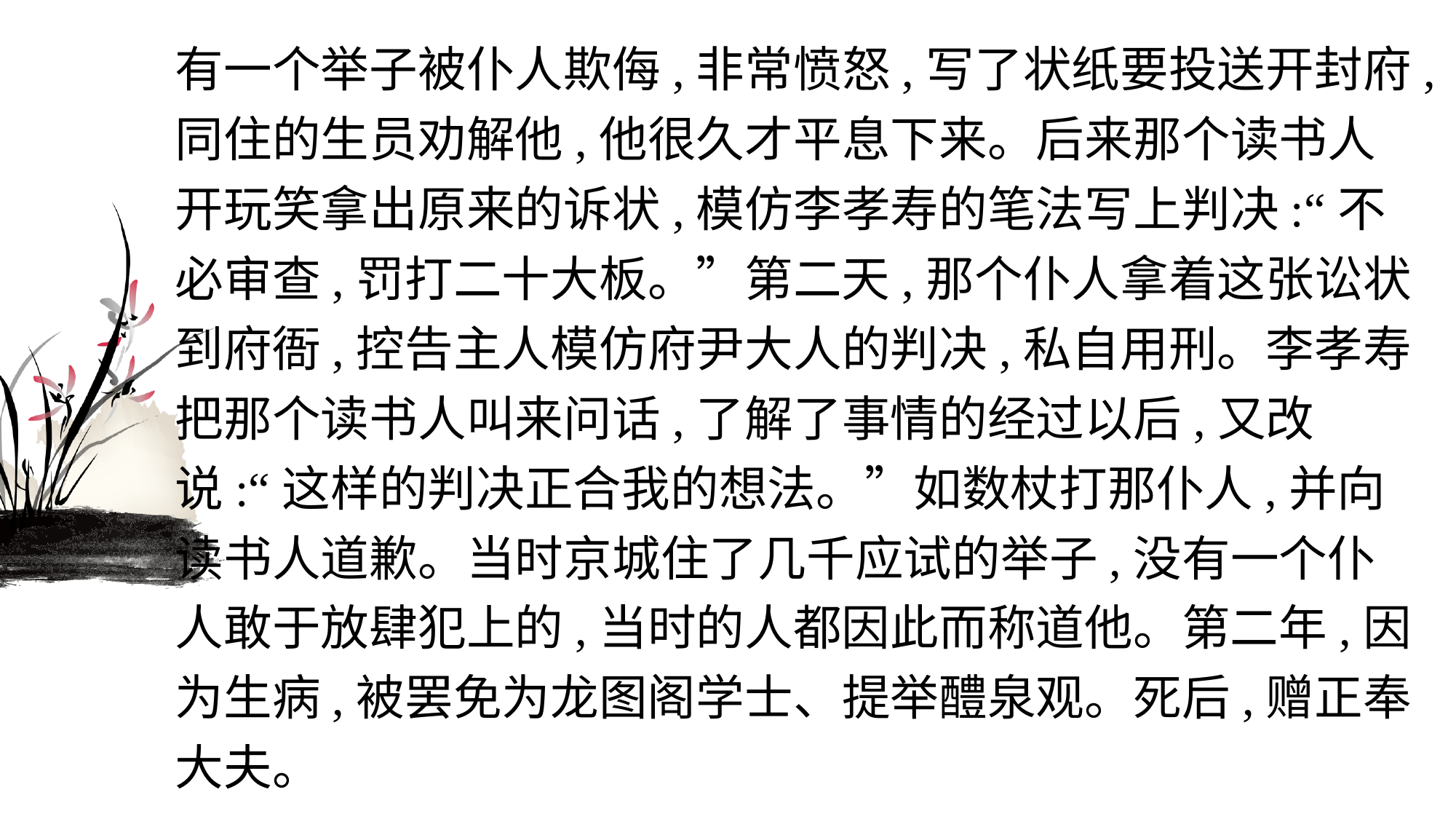

有一个举子被仆人欺侮,非常愤怒,写了状纸要投送开封府,同住的生员劝解他,他很久才平息下来。后来那个读书人开玩笑拿出原来的诉状,模仿李孝寿的笔法写上判决:“不必审查,罚打二十大板。”第二天,那个仆人拿着这张讼状到府衙,控告主人模仿府尹大人的判决,私自用刑。李孝寿把那个读书人叫来问话,了解了事情的经过以后,又改说:“这样的判决正合我的想法。”如数杖打那仆人,并向读书人道歉。当时京城住了几千应试的举子,没有一个仆人敢于放肆犯上的,当时的人都因此而称道他。第二年,因为生病,被罢免为龙图阁学士、提举醴泉观。死后,赠正奉大夫。